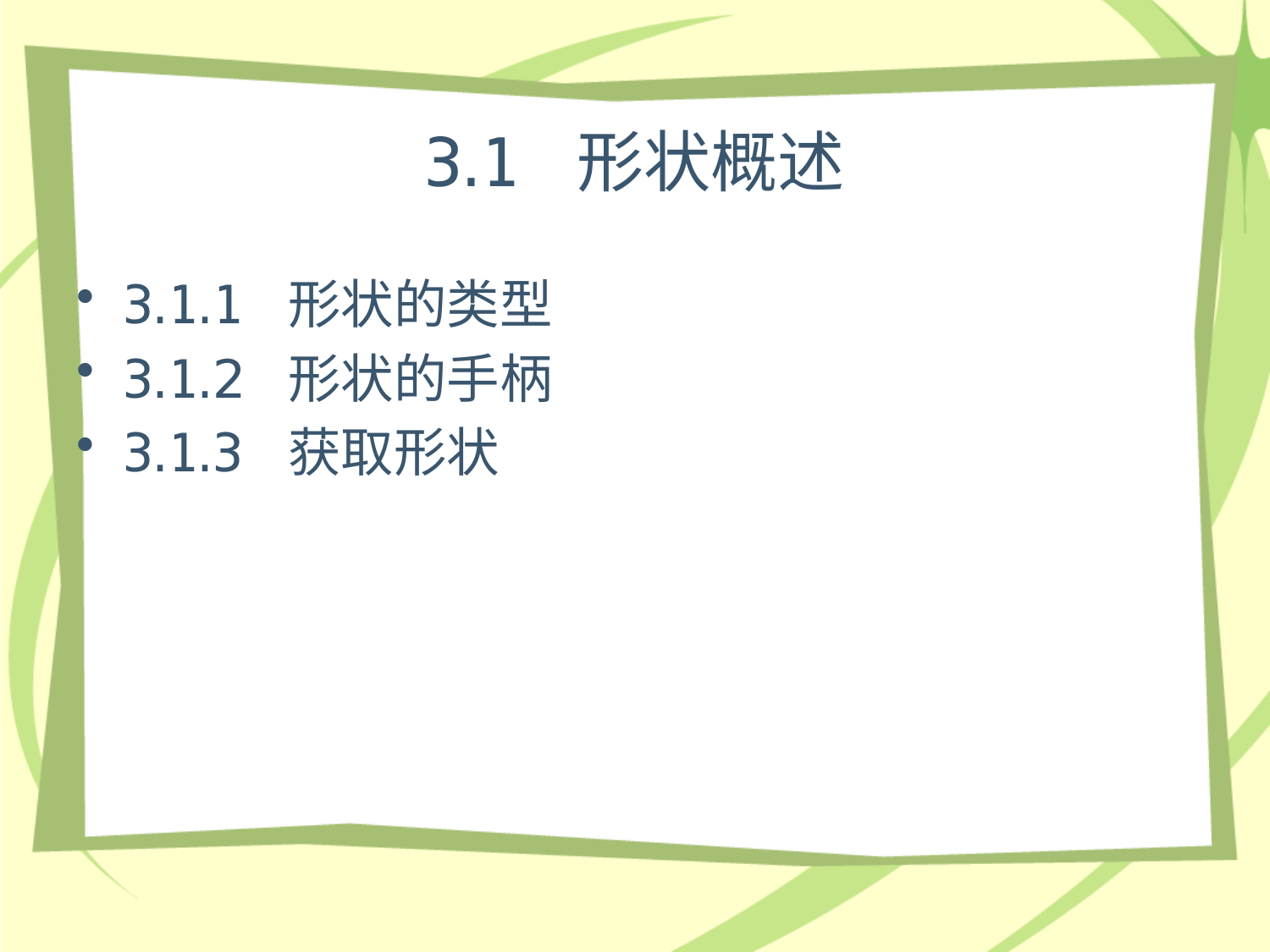

# 3.1  形状概述
3.1.1  形状的类型
3.1.2  形状的手柄
3.1.3  获取形状